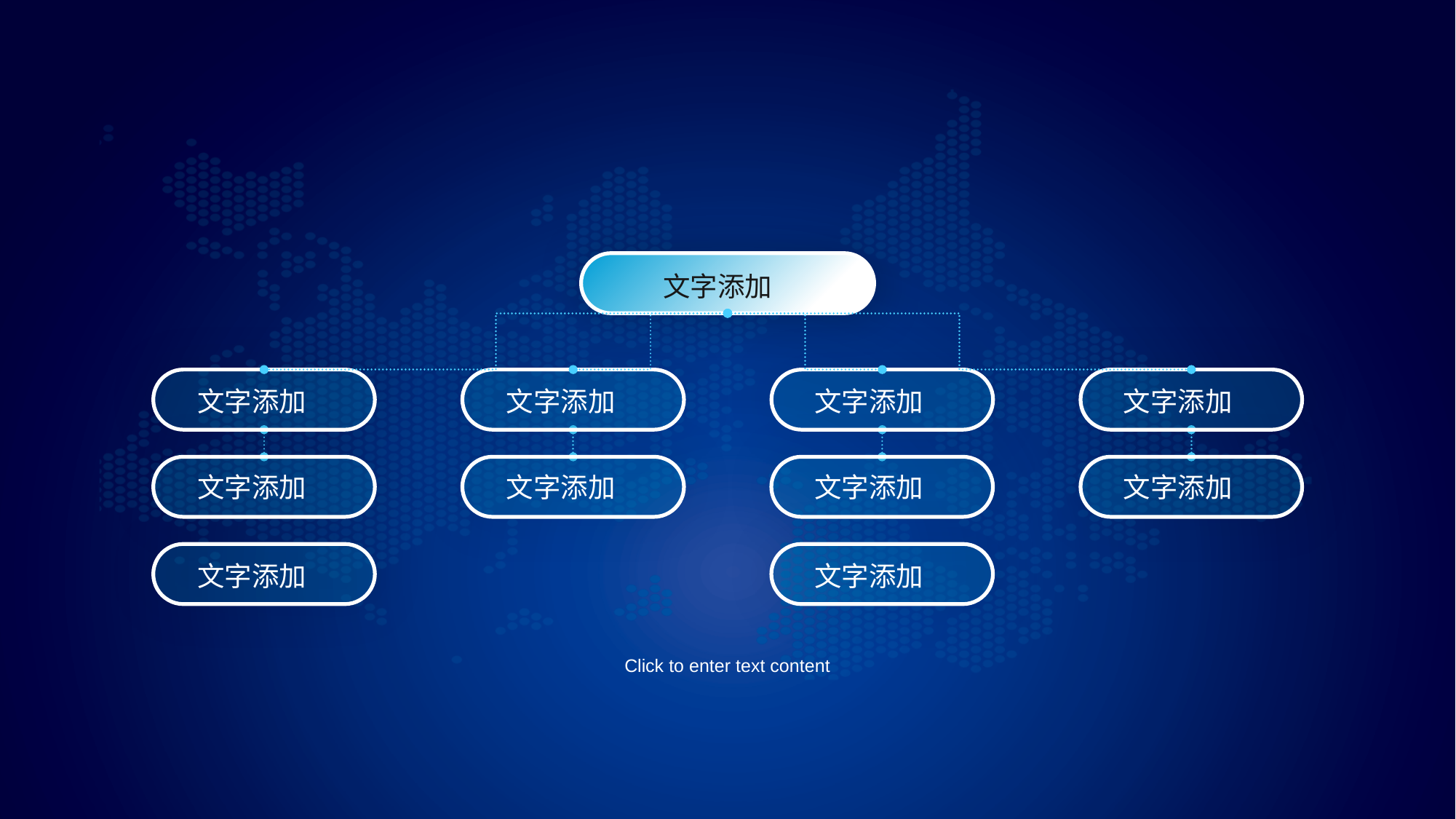

文字添加

文字添加
文字添加
文字添加
文字添加

文字添加
文字添加
文字添加
文字添加

文字添加
文字添加
Click to enter text content